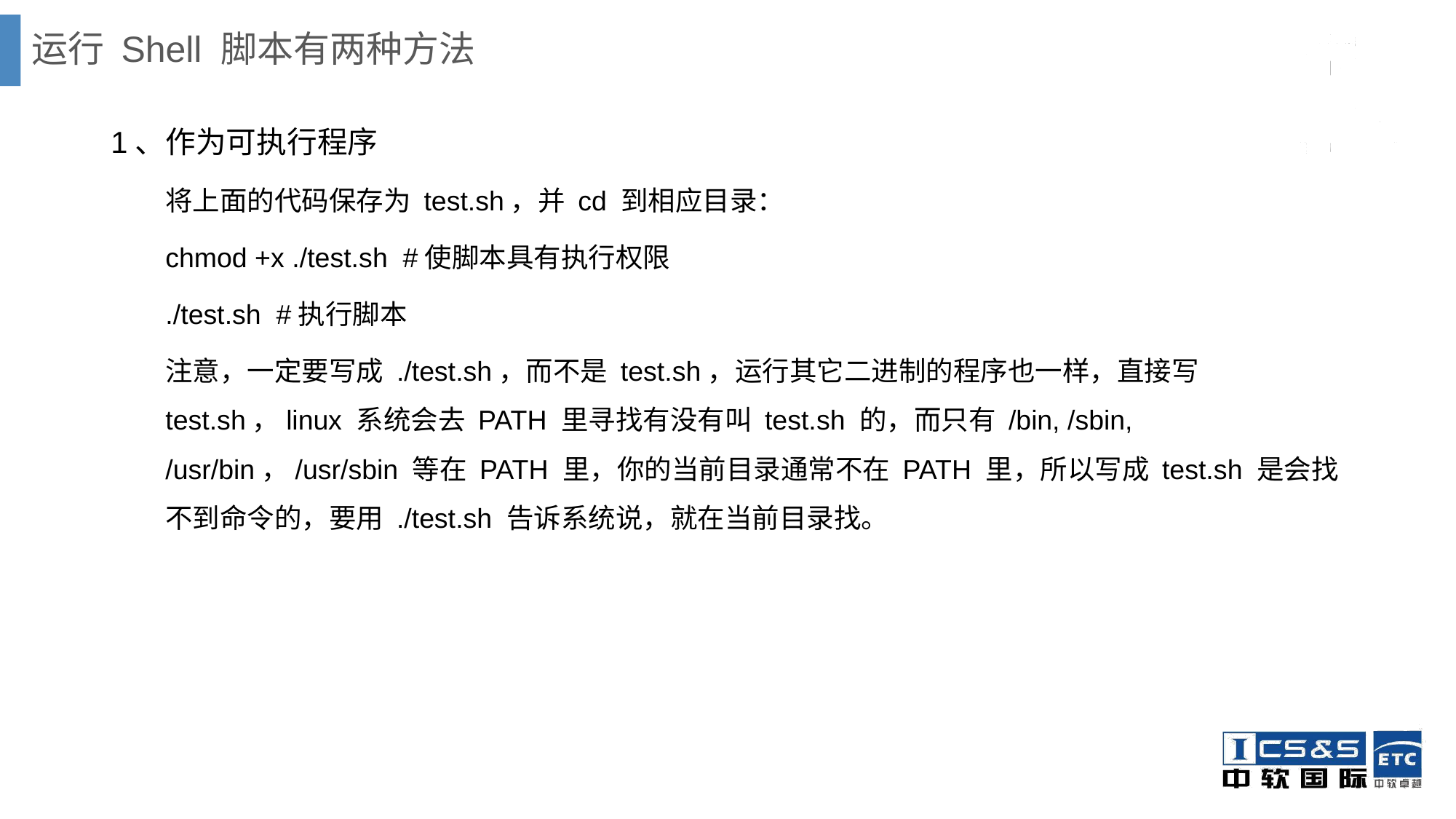

# 运行 Shell 脚本有两种方法
1、作为可执行程序
将上面的代码保存为 test.sh，并 cd 到相应目录：
chmod +x ./test.sh  #使脚本具有执行权限
./test.sh  #执行脚本
注意，一定要写成 ./test.sh，而不是 test.sh，运行其它二进制的程序也一样，直接写 test.sh，linux 系统会去 PATH 里寻找有没有叫 test.sh 的，而只有 /bin, /sbin, /usr/bin，/usr/sbin 等在 PATH 里，你的当前目录通常不在 PATH 里，所以写成 test.sh 是会找不到命令的，要用 ./test.sh 告诉系统说，就在当前目录找。